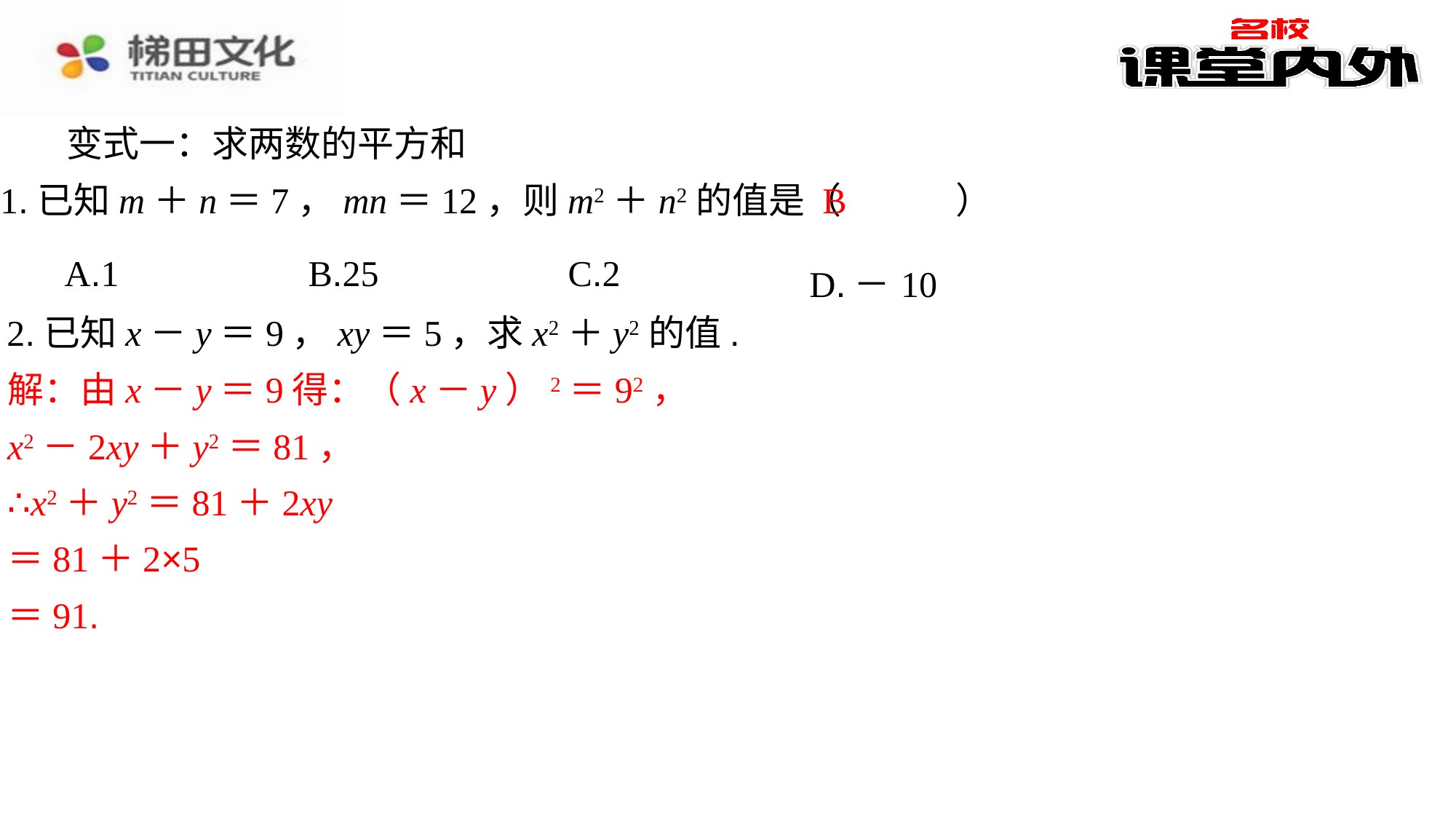

变式一：求两数的平方和
B
1.已知m＋n＝7，mn＝12，则m2＋n2的值是（　B　）
| A.1 | B.25 | C.2 | D.－10 |
| --- | --- | --- | --- |
2.已知x－y＝9，xy＝5，求x2＋y2的值.
解：由x－y＝9得：（x－y）2＝92，
x2－2xy＋y2＝81，
∴x2＋y2＝81＋2xy
＝81＋2×5
＝91.